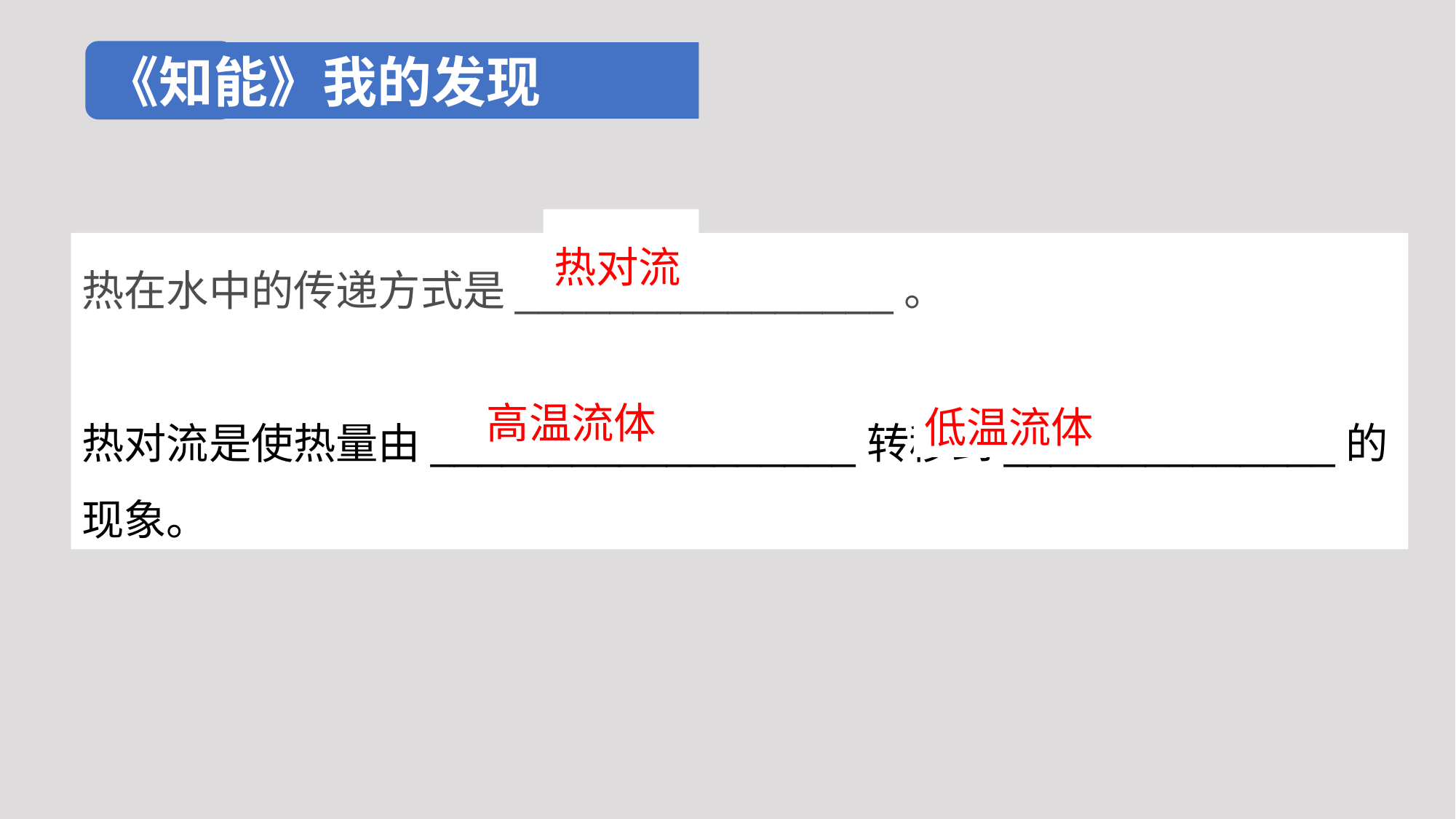

《知能》我的发现
热对流
热在水中的传递方式是________________。

热对流是使热量由__________________转移到______________的现象。
高温流体
低温流体